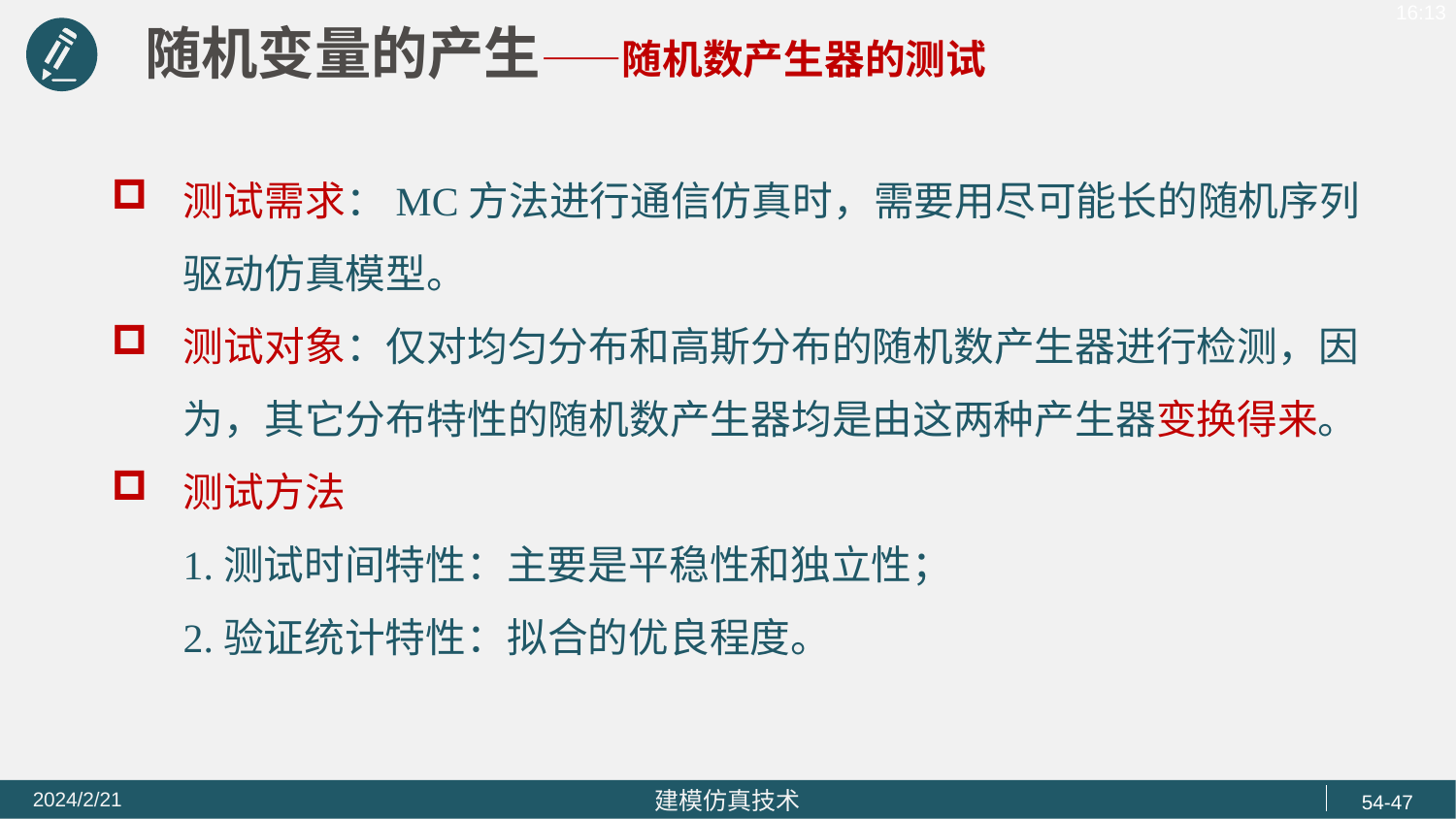

随机变量的产生——随机数产生器的测试

测试需求：MC方法进行通信仿真时，需要用尽可能长的随机序列驱动仿真模型。
测试对象：仅对均匀分布和高斯分布的随机数产生器进行检测，因为，其它分布特性的随机数产生器均是由这两种产生器变换得来。
测试方法
       1.测试时间特性：主要是平稳性和独立性；
       2.验证统计特性：拟合的优良程度。